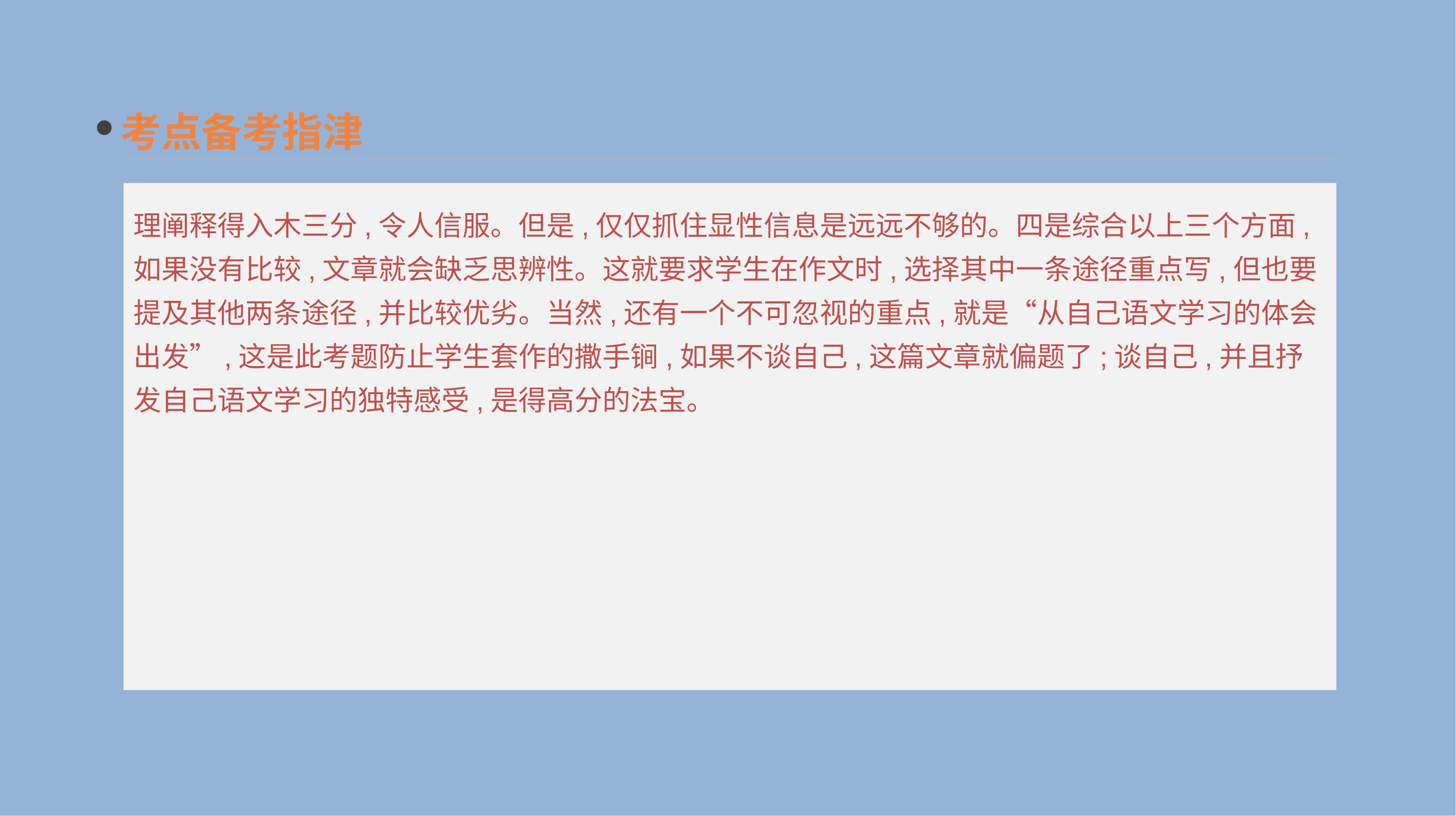

考点备考指津

理阐释得入木三分,令人信服。但是,仅仅抓住显性信息是远远不够的。四是综合以上三个方面,如果没有比较,文章就会缺乏思辨性。这就要求学生在作文时,选择其中一条途径重点写,但也要提及其他两条途径,并比较优劣。当然,还有一个不可忽视的重点,就是“从自己语文学习的体会出发”,这是此考题防止学生套作的撒手锏,如果不谈自己,这篇文章就偏题了;谈自己,并且抒发自己语文学习的独特感受,是得高分的法宝。